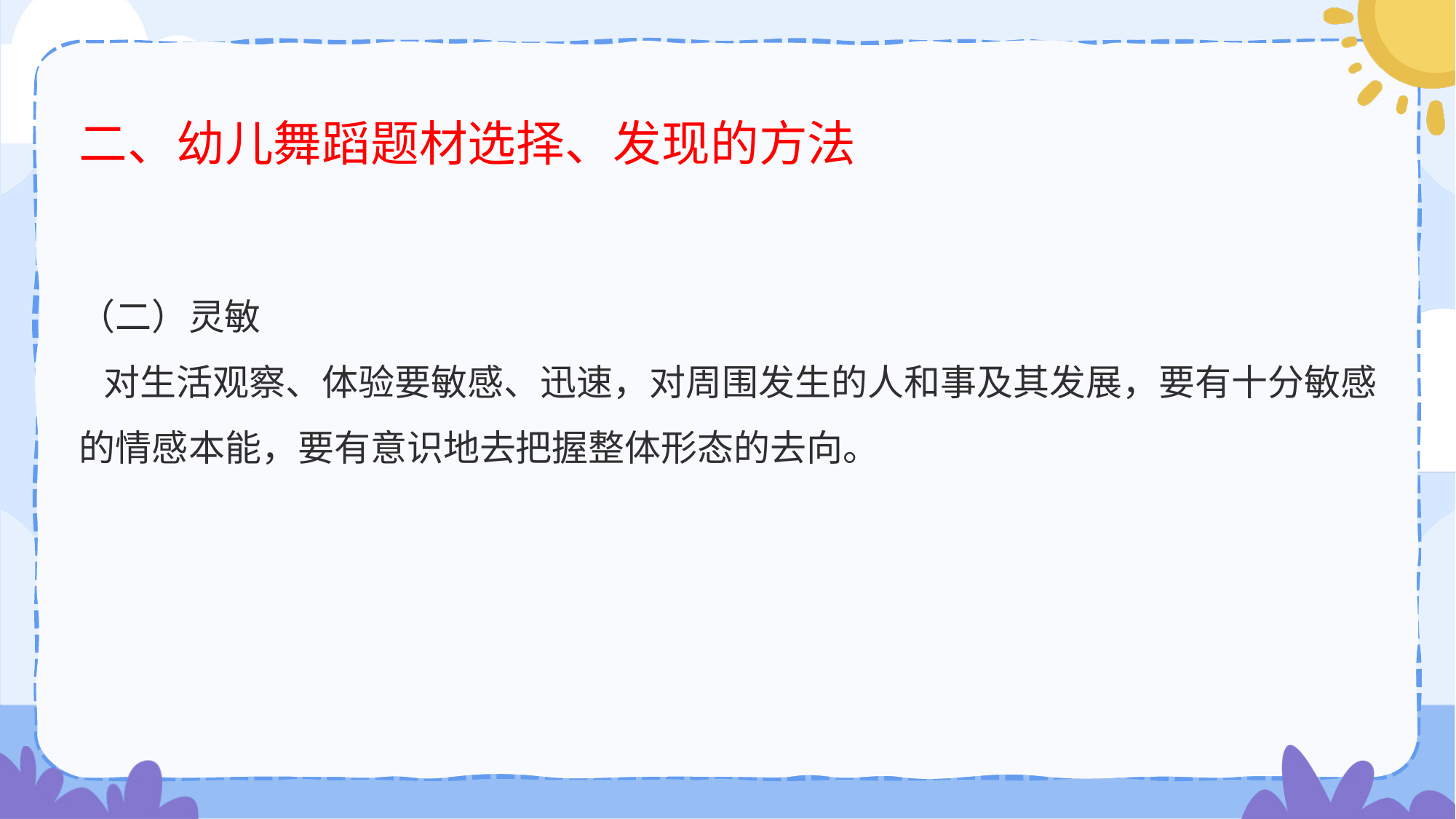

# 二、幼儿舞蹈题材选择、发现的方法
（二）灵敏
   对生活观察、体验要敏感、迅速，对周围发生的人和事及其发展，要有十分敏感的情感本能，要有意识地去把握整体形态的去向。